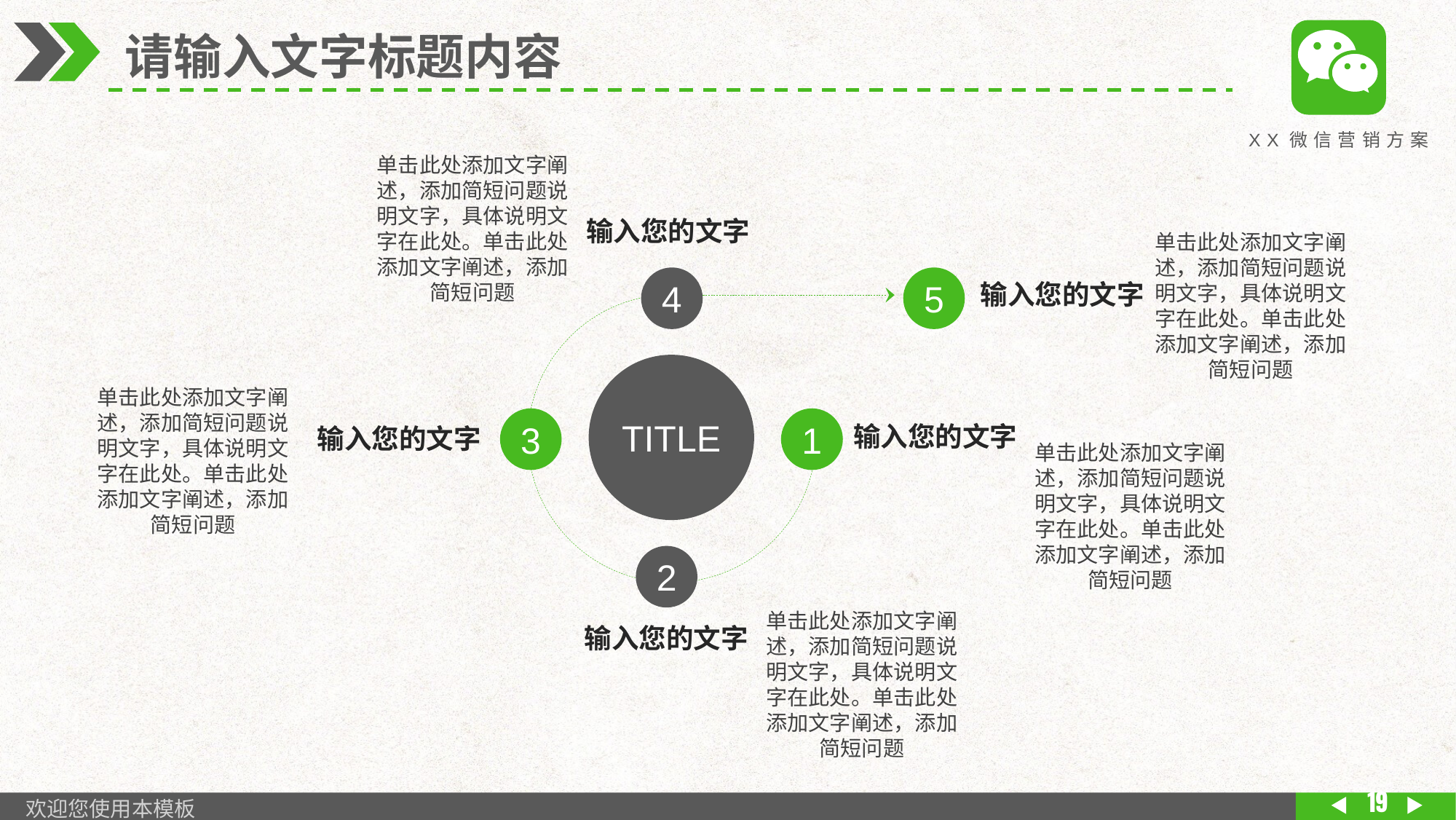

XX微信营销方案
 请输入文字标题内容

单击此处添加文字阐述，添加简短问题说明文字，具体说明文字在此处。单击此处添加文字阐述，添加简短问题
输入您的文字
单击此处添加文字阐述，添加简短问题说明文字，具体说明文字在此处。单击此处添加文字阐述，添加简短问题
4
5
输入您的文字

TITLE
单击此处添加文字阐述，添加简短问题说明文字，具体说明文字在此处。单击此处添加文字阐述，添加简短问题
3
1
输入您的文字
输入您的文字
单击此处添加文字阐述，添加简短问题说明文字，具体说明文字在此处。单击此处添加文字阐述，添加简短问题
2
单击此处添加文字阐述，添加简短问题说明文字，具体说明文字在此处。单击此处添加文字阐述，添加简短问题
输入您的文字